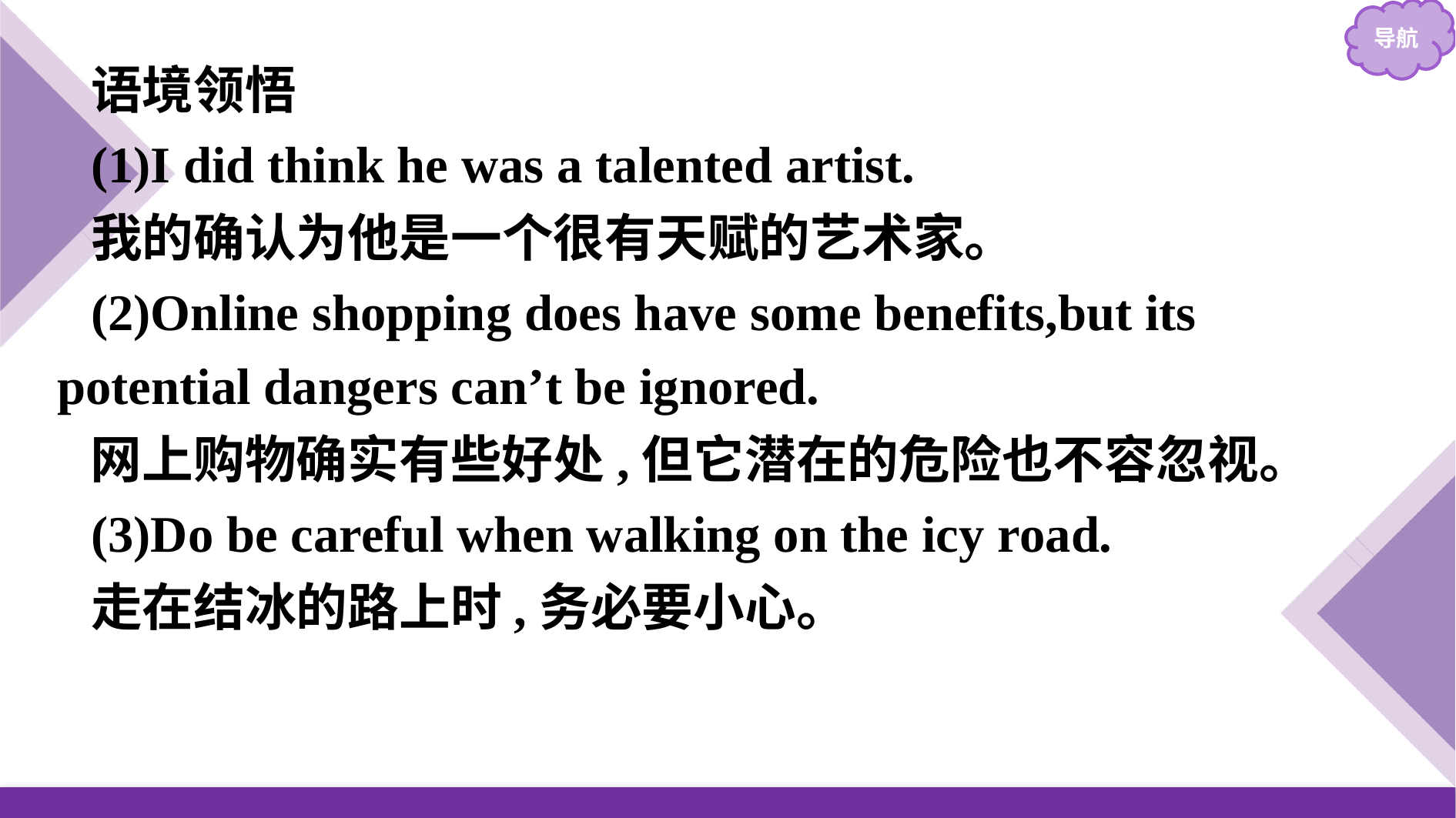

语境领悟
(1)I did think he was a talented artist.
我的确认为他是一个很有天赋的艺术家。
(2)Online shopping does have some benefits,but its potential dangers can’t be ignored.
网上购物确实有些好处,但它潜在的危险也不容忽视。
(3)Do be careful when walking on the icy road.
走在结冰的路上时,务必要小心。